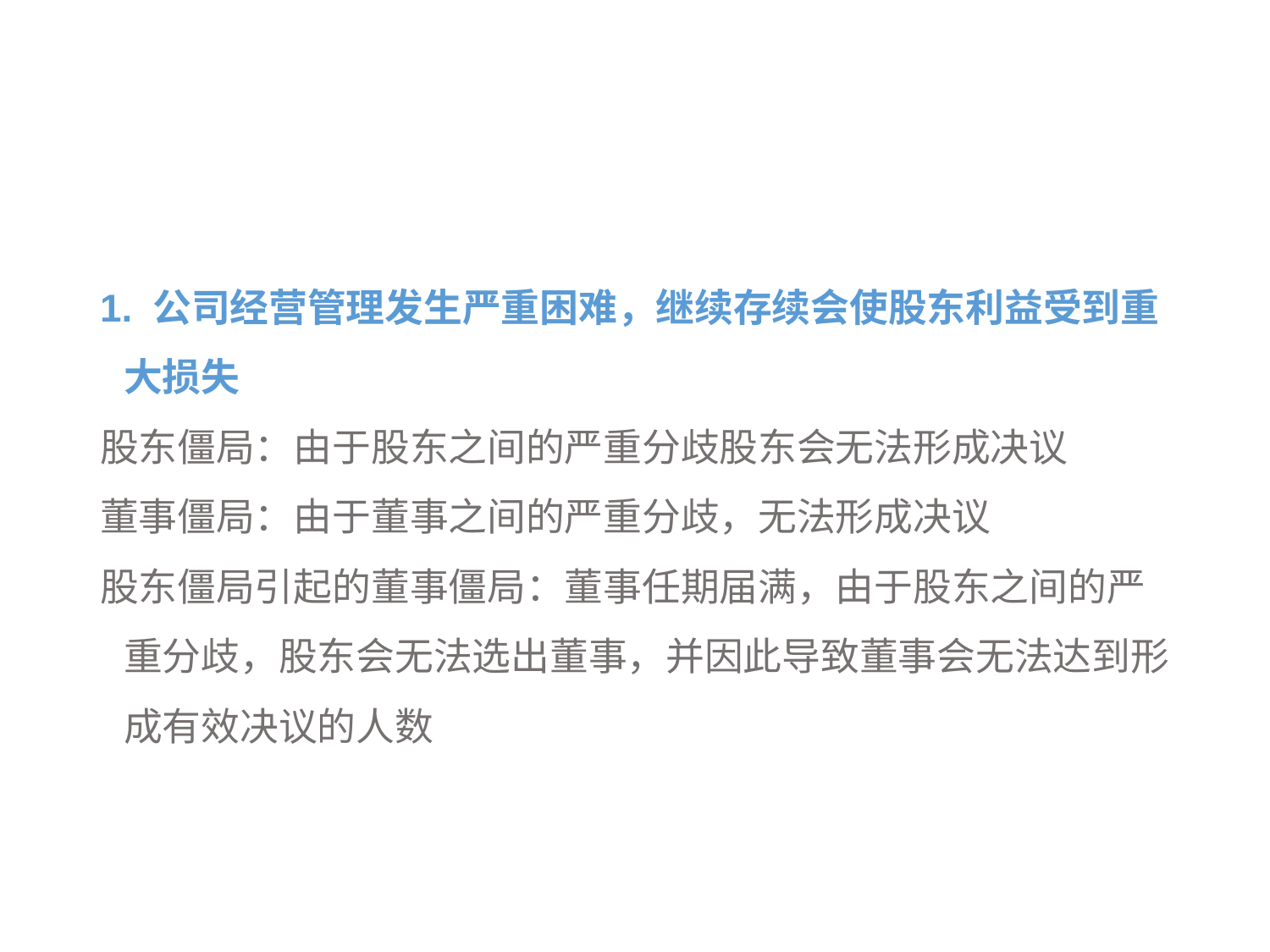

#
1. 公司经营管理发生严重困难，继续存续会使股东利益受到重大损失
股东僵局：由于股东之间的严重分歧股东会无法形成决议
董事僵局：由于董事之间的严重分歧，无法形成决议
股东僵局引起的董事僵局：董事任期届满，由于股东之间的严重分歧，股东会无法选出董事，并因此导致董事会无法达到形成有效决议的人数